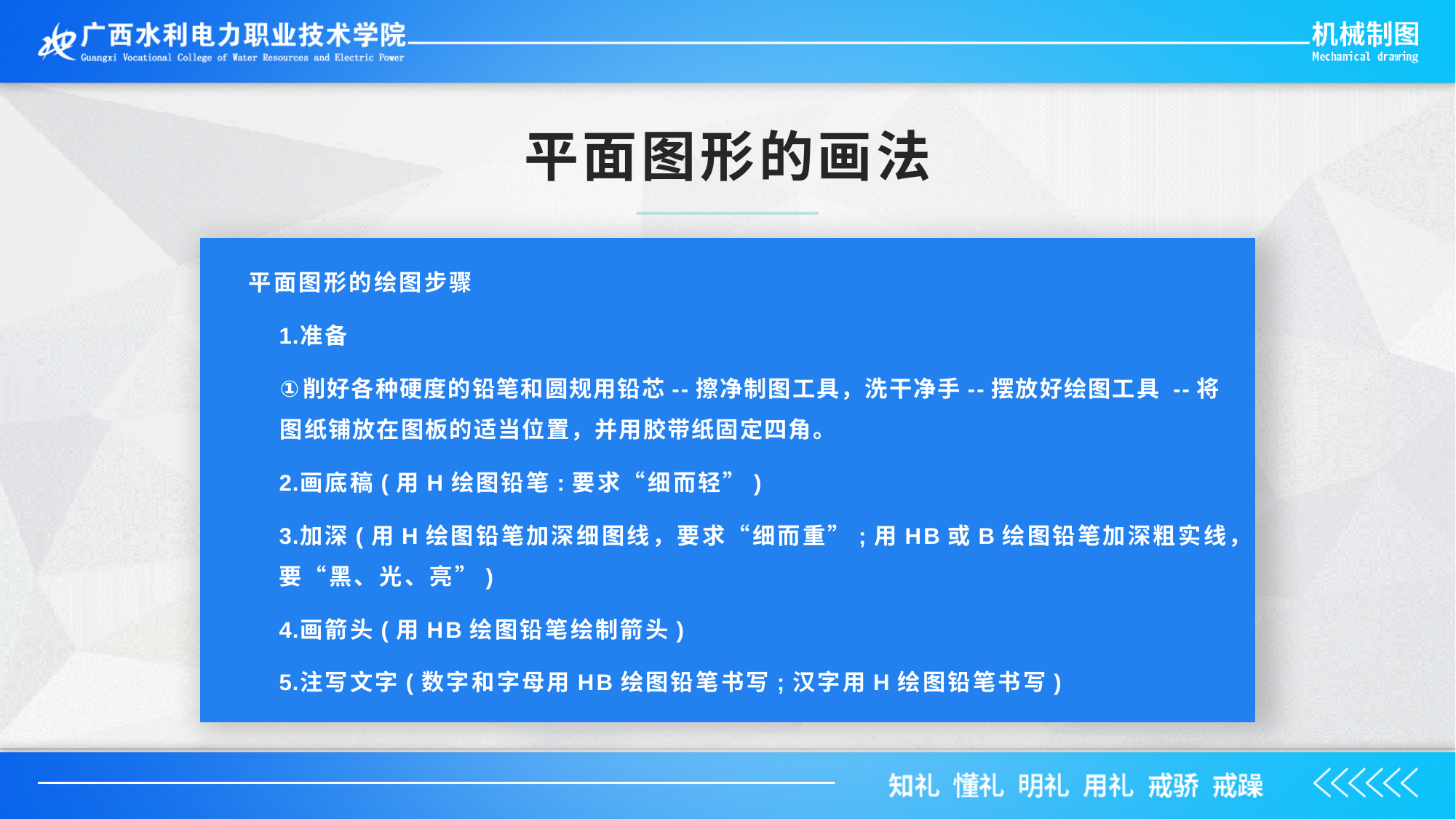

平面图形的画法

平面图形的绘图步骤
准备
削好各种硬度的铅笔和圆规用铅芯--擦净制图工具，洗干净手--摆放好绘图工具 --将图纸铺放在图板的适当位置，并用胶带纸固定四角。
画底稿(用H绘图铅笔:要求“细而轻”)
加深(用H绘图铅笔加深细图线，要求“细而重”;用HB或B绘图铅笔加深粗实线，要“黑、光、亮”)
画箭头(用HB绘图铅笔绘制箭头)
注写文字(数字和字母用HB绘图铅笔书写;汉字用H绘图铅笔书写)